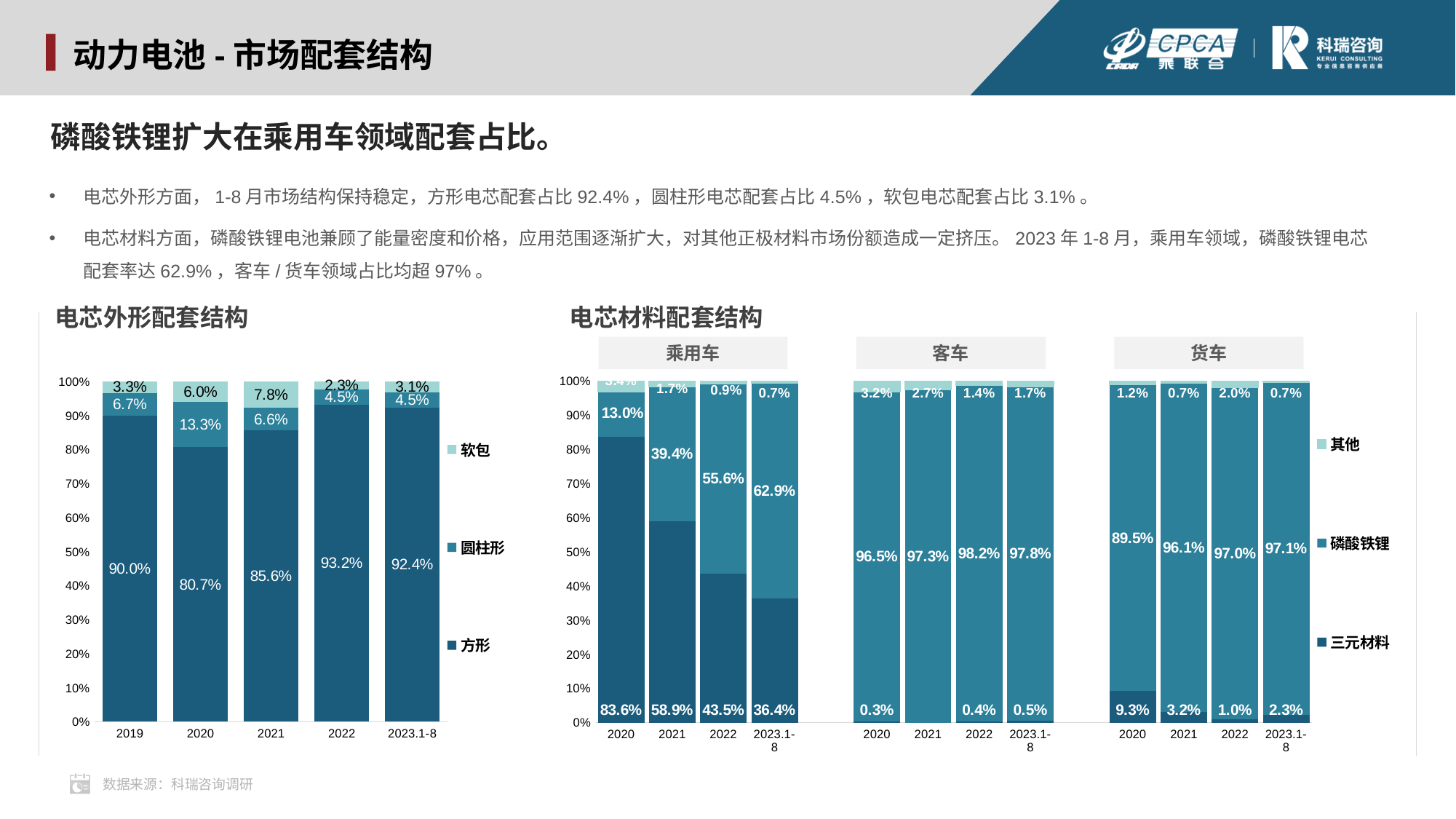

动力电池-市场配套结构
磷酸铁锂扩大在乘用车领域配套占比。
电芯外形方面，1-8月市场结构保持稳定，方形电芯配套占比92.4%，圆柱形电芯配套占比4.5%，软包电芯配套占比3.1%。
电芯材料方面，磷酸铁锂电池兼顾了能量密度和价格，应用范围逐渐扩大，对其他正极材料市场份额造成一定挤压。2023年1-8月，乘用车领域，磷酸铁锂电芯配套率达62.9%，客车/货车领域占比均超97%。
电芯外形配套结构
电芯材料配套结构
乘用车
客车
货车

### Chart

| Category | 三元材料 | 磷酸铁锂 | 其他 |
|---|---|---|---|
| 2020 | 0.835705946233429 | 0.13034288913654063 | 0.03395116463003034 |
| 2021 | 0.5885865307486354 | 0.39441496101607554 | 0.016998508235289034 |
| 2022 | 0.4352 | 0.556 | 0.008799999999999919 |
| 2023.1-8 | 0.364 | 0.629 | 0.007 |
|  | None | None | None |
| 2020 | 0.0027472856103195804 | 0.9652407435172786 | 0.03201197087240182 |
| 2021 | None | 0.9731093720452455 | 0.026890627954754498 |
| 2022 | 0.004138118801361828 | 0.9817991122240665 | 0.014062768974571704 |
| 2023.1-8 | 0.005 | 0.978 | 0.017 |
|  | None | None | None |
| 2020 | 0.09257599662639578 | 0.8953261484025695 | 0.01209785497103466 |
| 2021 | 0.03150671169512602 | 0.9611366182700813 | 0.007356670034792678 |
| 2022 | 0.010126564072169737 | 0.9699018827171423 | 0.019971553210687998 |
| 2023.1-8 | 0.023 | 0.971 | 0.007 |

### Chart

| Category | 方形 | 圆柱形 | 软包 |
|---|---|---|---|
| 2019 | 0.900047335146801 | 0.06706998012639084 | 0.032868498952771136 |
| 2020 | 0.8067617031264503 | 0.1329373688427476 | 0.05996774661608888 |
| 2021 | 0.856 | 0.0663 | 0.0776 |
| 2022 | 0.932 | 0.045 | 0.023 |
| 2023.1-8 | 0.924 | 0.045 | 0.031 |
数据来源：科瑞咨询调研